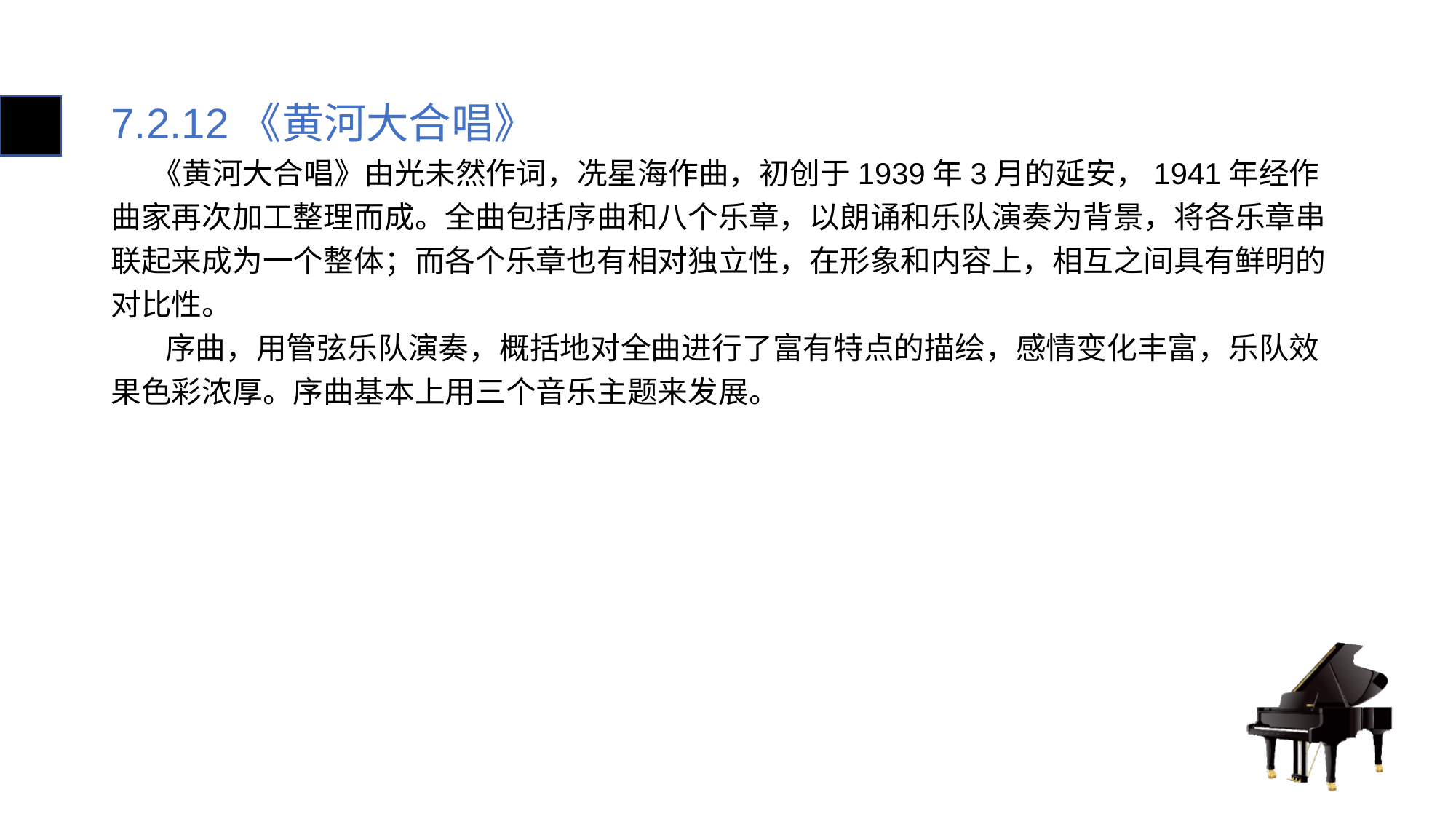

# 7.2.12《黄河大合唱》
     《黄河大合唱》由光未然作词，冼星海作曲，初创于1939年3月的延安，1941年经作曲家再次加工整理而成。全曲包括序曲和八个乐章，以朗诵和乐队演奏为背景，将各乐章串联起来成为一个整体；而各个乐章也有相对独立性，在形象和内容上，相互之间具有鲜明的对比性。
       序曲，用管弦乐队演奏，概括地对全曲进行了富有特点的描绘，感情变化丰富，乐队效果色彩浓厚。序曲基本上用三个音乐主题来发展。